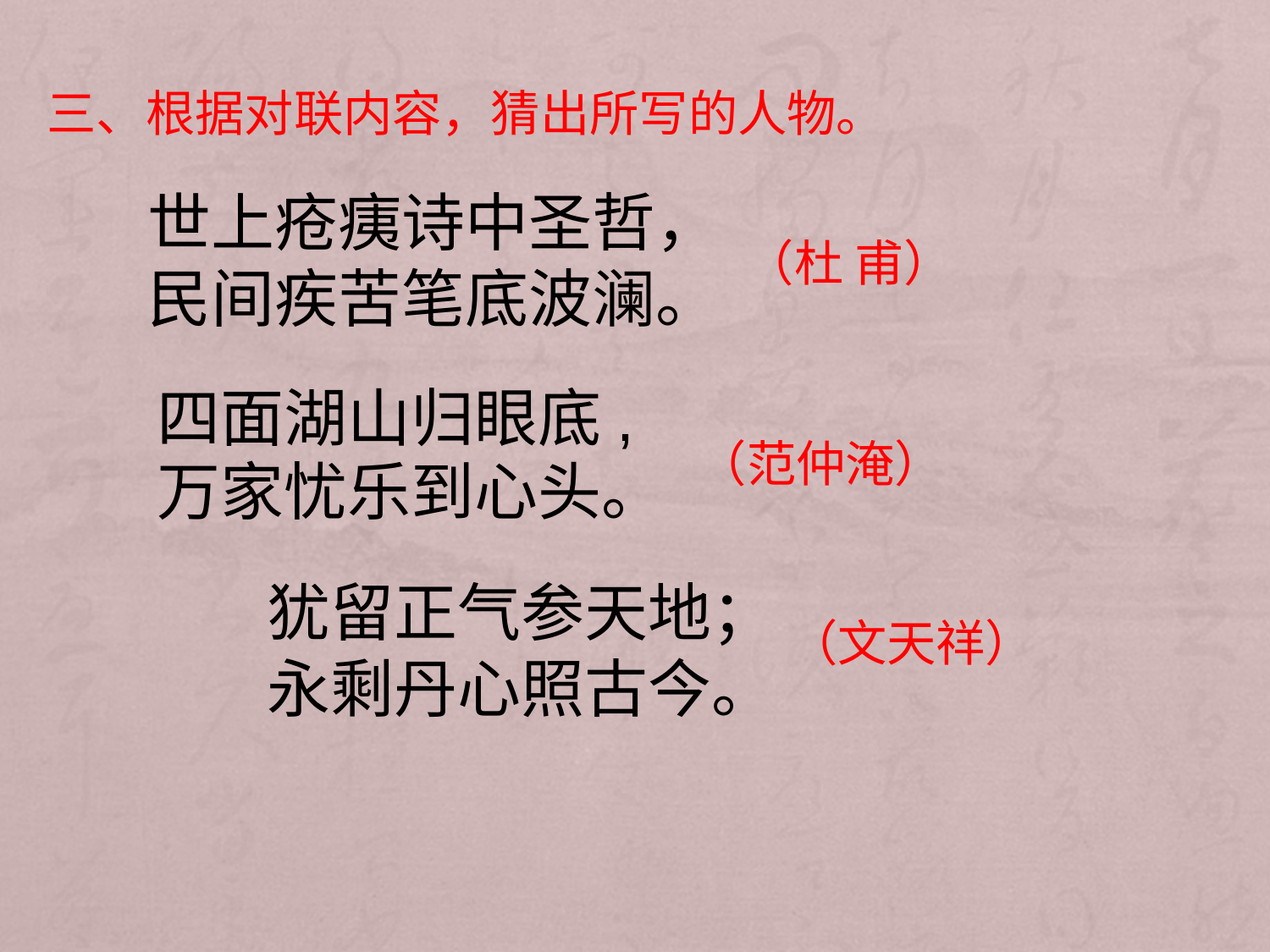

三、根据对联内容，猜出所写的人物。

世上疮痍诗中圣哲，
民间疾苦笔底波澜。
（杜 甫）

四面湖山归眼底,
万家忧乐到心头。

（范仲淹）
犹留正气参天地；
永剩丹心照古今。
（文天祥）